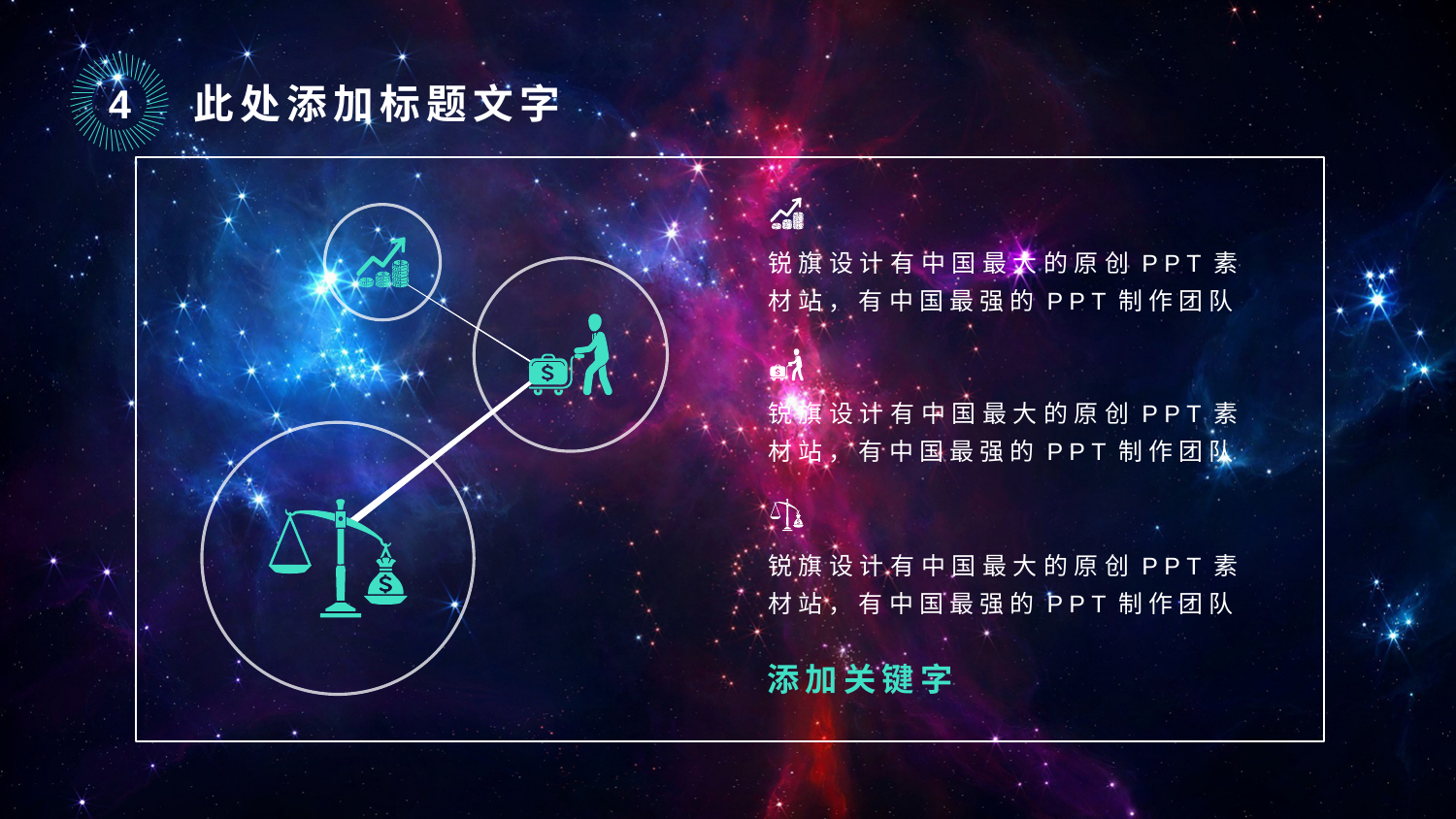

｜
｜
｜
｜
｜
｜
｜
｜
｜
｜
｜
｜
｜
｜
｜
｜
｜
｜
｜
｜
｜
｜
｜
｜
｜
｜
｜
｜
｜
｜
｜
｜
｜
｜
｜
｜
｜
｜
｜
｜
｜
｜
｜
｜
｜
｜
4
此处添加标题文字

锐旗设计有中国最大的原创PPT素材站，有中国最强的PPT制作团队

锐旗设计有中国最大的原创PPT素材站，有中国最强的PPT制作团队

锐旗设计有中国最大的原创PPT素材站，有中国最强的PPT制作团队
添加关键字